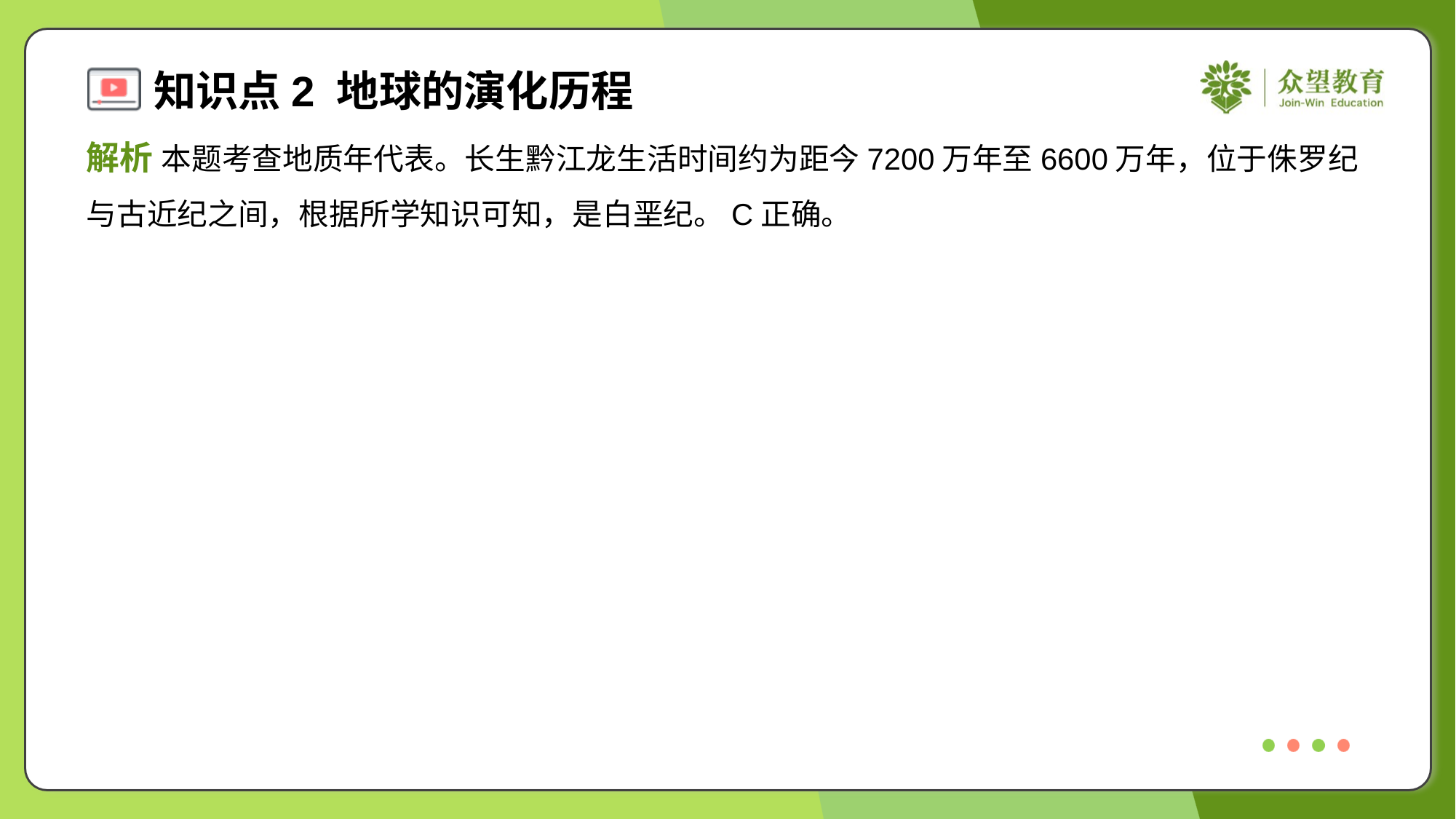

解析 本题考查地质年代表。长生黔江龙生活时间约为距今7200万年至6600万年，位于侏罗纪
与古近纪之间，根据所学知识可知，是白垩纪。C正确。